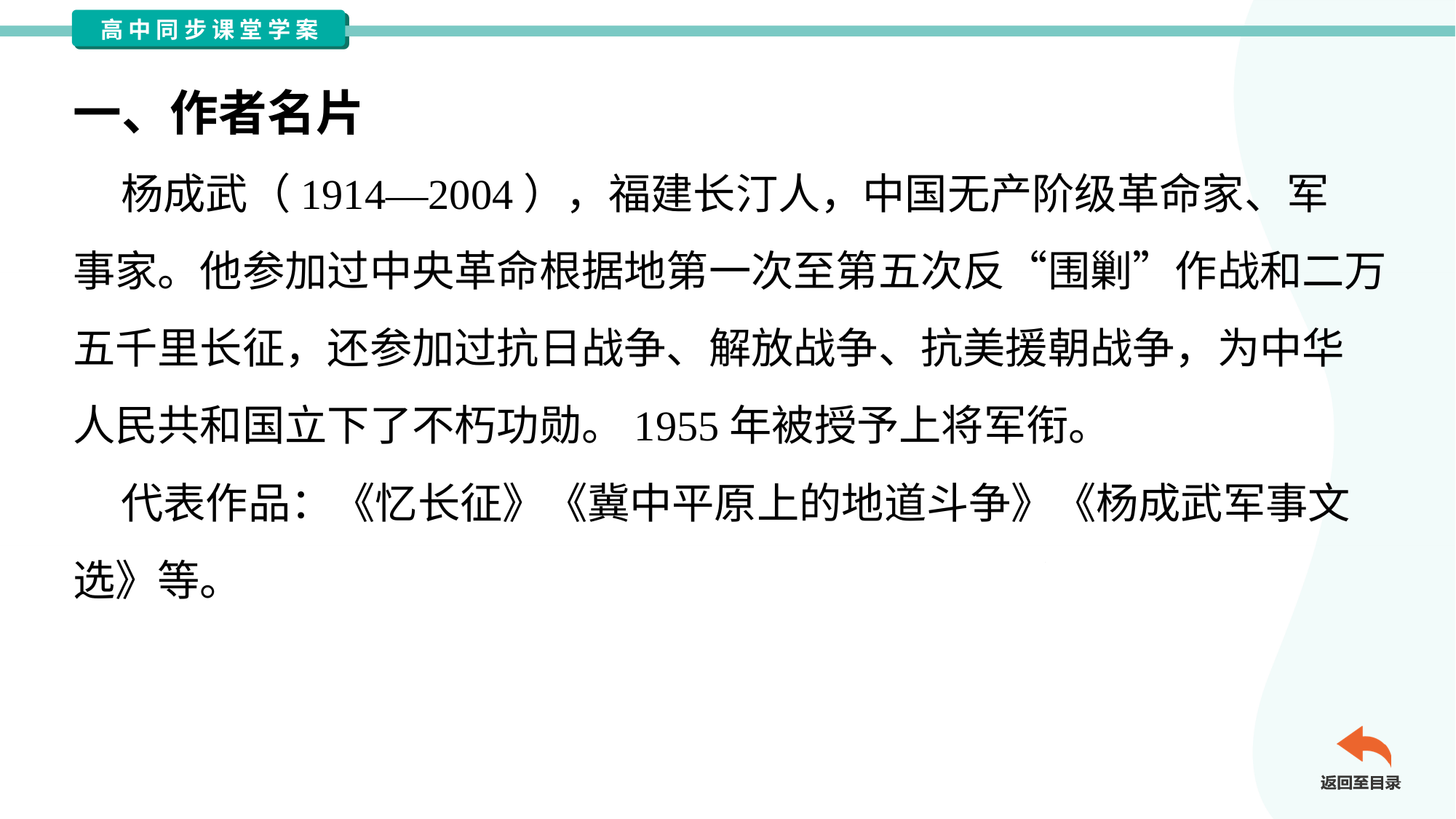

一、作者名片
    杨成武（1914—2004），福建长汀人，中国无产阶级革命家、军
事家。他参加过中央革命根据地第一次至第五次反“围剿”作战和二万
五千里长征，还参加过抗日战争、解放战争、抗美援朝战争，为中华
人民共和国立下了不朽功勋。1955年被授予上将军衔。
    代表作品：《忆长征》《冀中平原上的地道斗争》《杨成武军事文
选》等。